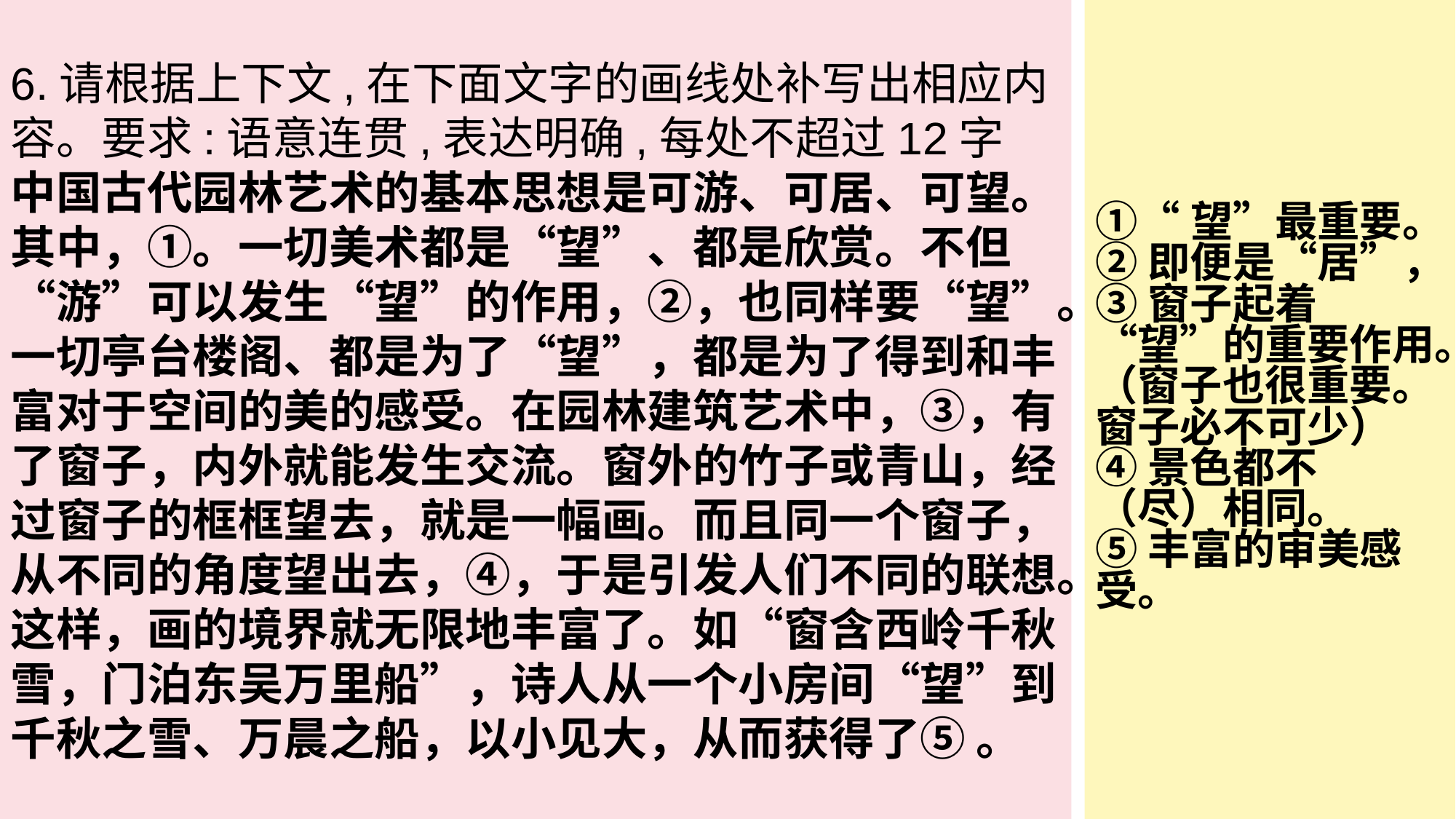

6.请根据上下文,在下面文字的画线处补写出相应内容。要求:语意连贯,表达明确,每处不超过12字
中国古代园林艺术的基本思想是可游、可居、可望。其中，①。一切美术都是“望”、都是欣赏。不但“游”可以发生“望”的作用，②，也同样要“望”。一切亭台楼阁、都是为了“望”，都是为了得到和丰富对于空间的美的感受。在园林建筑艺术中，③，有了窗子，内外就能发生交流。窗外的竹子或青山，经过窗子的框框望去，就是一幅画。而且同一个窗子，从不同的角度望出去，④，于是引发人们不同的联想。这样，画的境界就无限地丰富了。如“窗含西岭千秋雪，门泊东吴万里船”，诗人从一个小房间“望”到千秋之雪、万晨之船，以小见大，从而获得了⑤ 。
①“望”最重要。
②即便是“居”，
③窗子起着“望”的重要作用。（窗子也很重要。窗子必不可少）
④景色都不（尽）相同。
⑤丰富的审美感受。